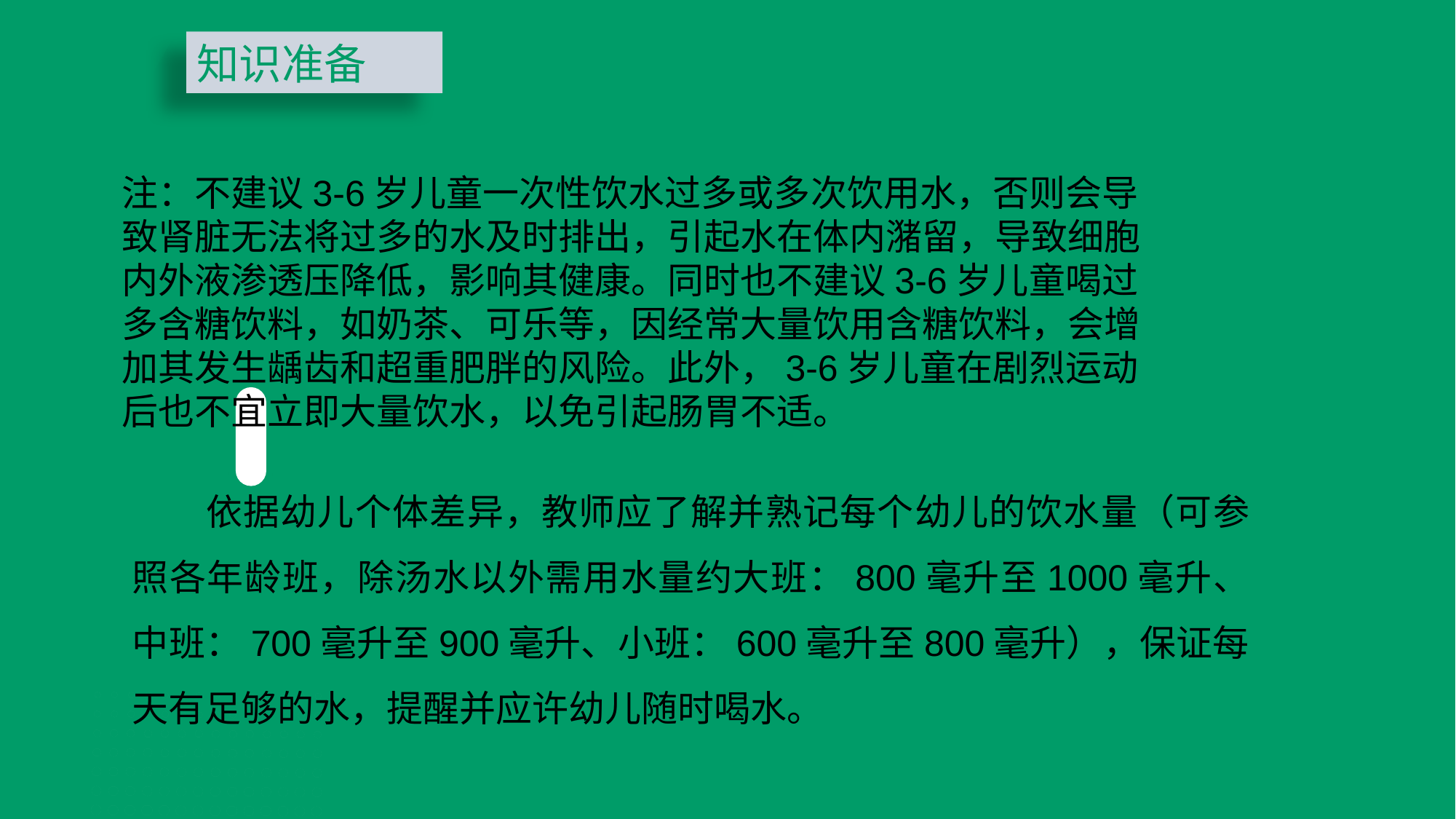

知识准备
注：不建议3-6岁儿童一次性饮水过多或多次饮用水，否则会导致肾脏无法将过多的水及时排出，引起水在体内潴留，导致细胞内外液渗透压降低，影响其健康。同时也不建议3-6岁儿童喝过多含糖饮料，如奶茶、可乐等，因经常大量饮用含糖饮料，会增加其发生龋齿和超重肥胖的风险。此外，3-6岁儿童在剧烈运动后也不宜立即大量饮水，以免引起肠胃不适。
01

       依据幼儿个体差异，教师应了解并熟记每个幼儿的饮水量（可参照各年龄班，除汤水以外需用水量约大班：800毫升至1000毫升、中班：700毫升至900毫升、小班：600毫升至800毫升），保证每天有足够的水，提醒并应许幼儿随时喝水。
03